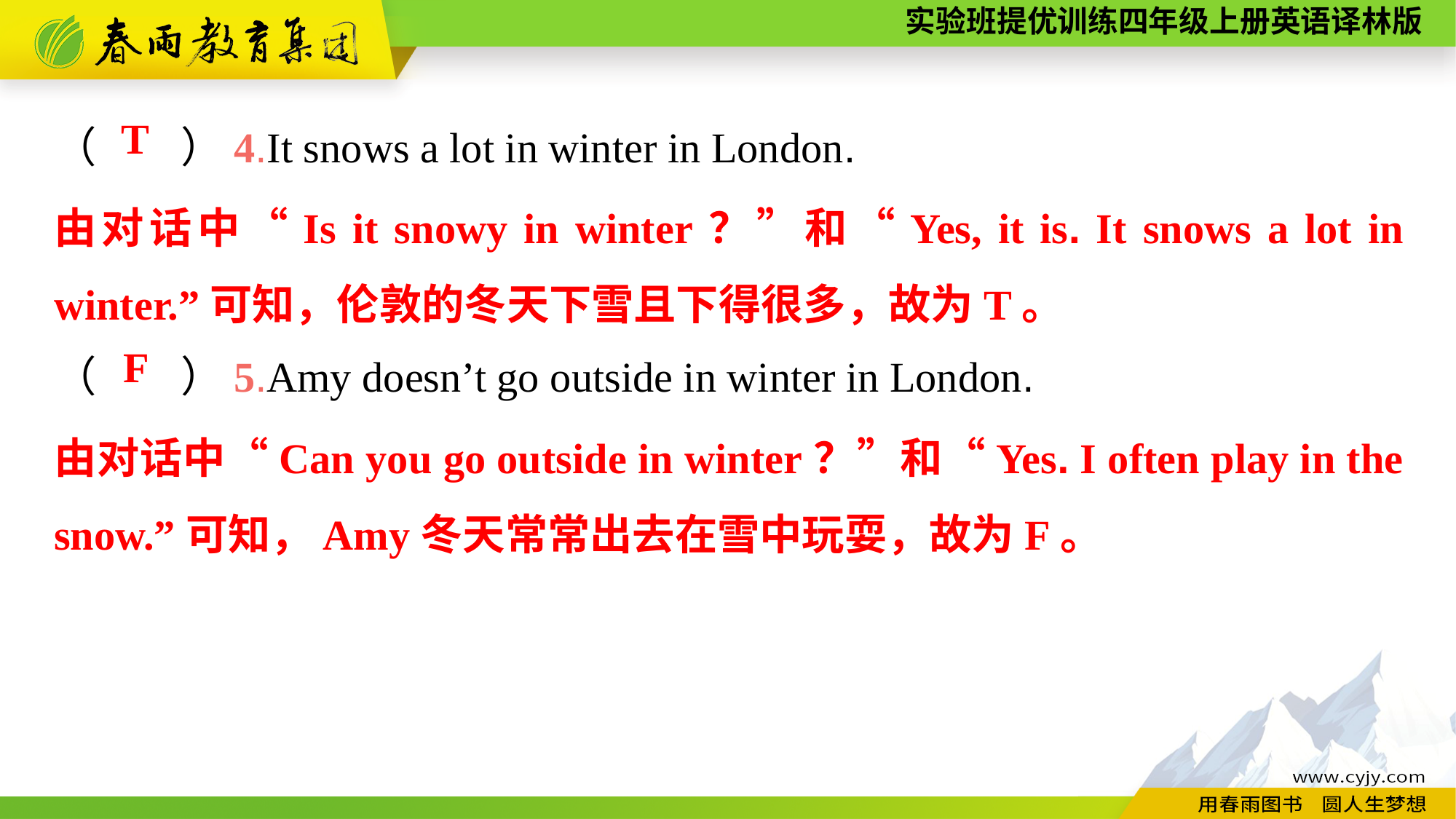

（　　）4.It snows a lot in winter in London.

（　　）5.Amy doesn’t go outside in winter in London.
T
由对话中“Is it snowy in winter？”和“Yes, it is. It snows a lot in winter.”可知，伦敦的冬天下雪且下得很多，故为T。
F
由对话中“Can you go outside in winter？”和“Yes. I often play in the snow.”可知，Amy冬天常常出去在雪中玩耍，故为F。